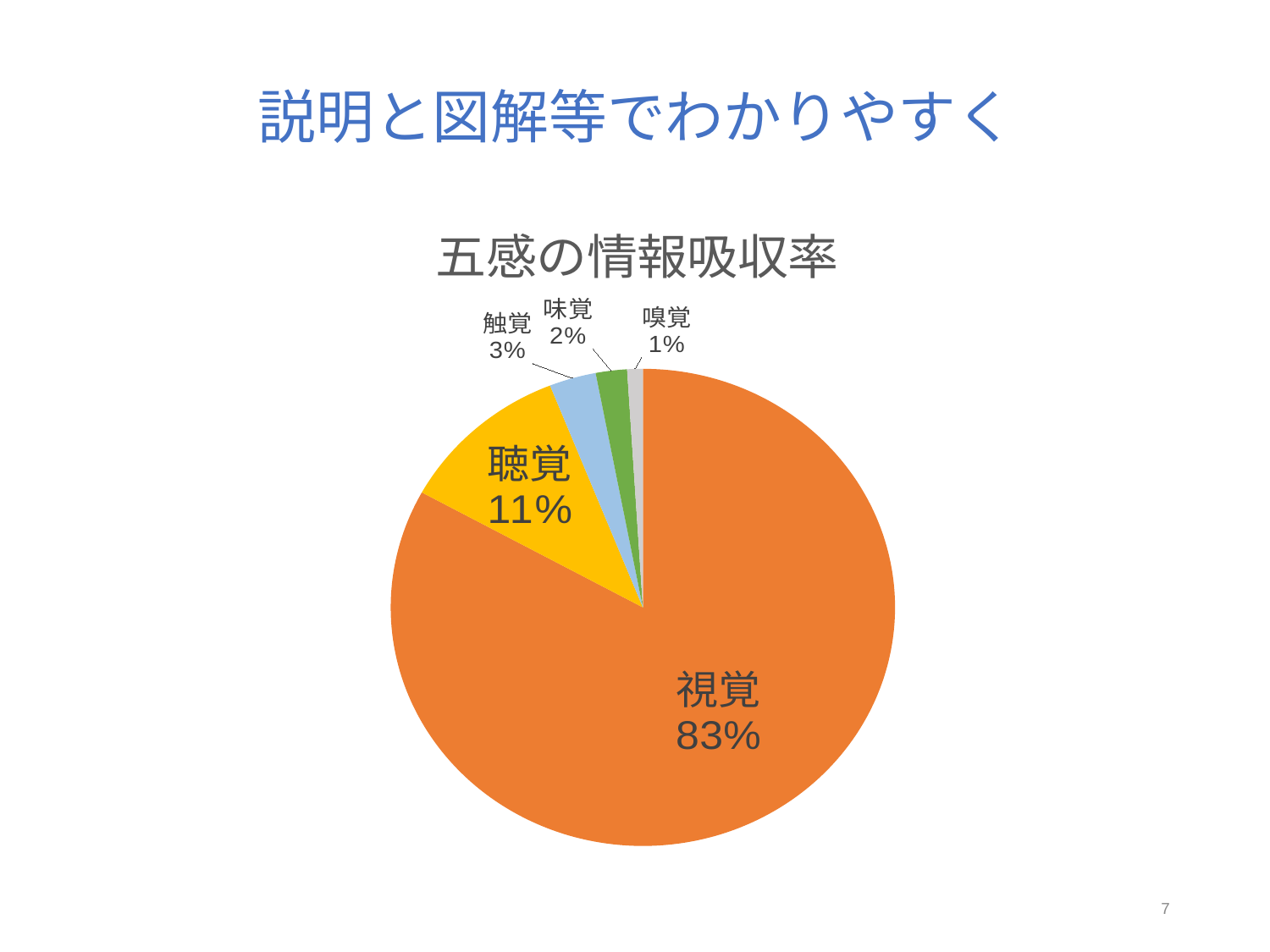

# 説明と図解等でわかりやすく

### Chart: 五感の情報吸収率

| Category | 情報吸収率 |
|---|---|
| 視覚 | 0.83 |
| 聴覚 | 0.11 |
| 触覚 | 0.03 |
| 味覚 | 0.02 |
| 嗅覚 | 0.01 |
7